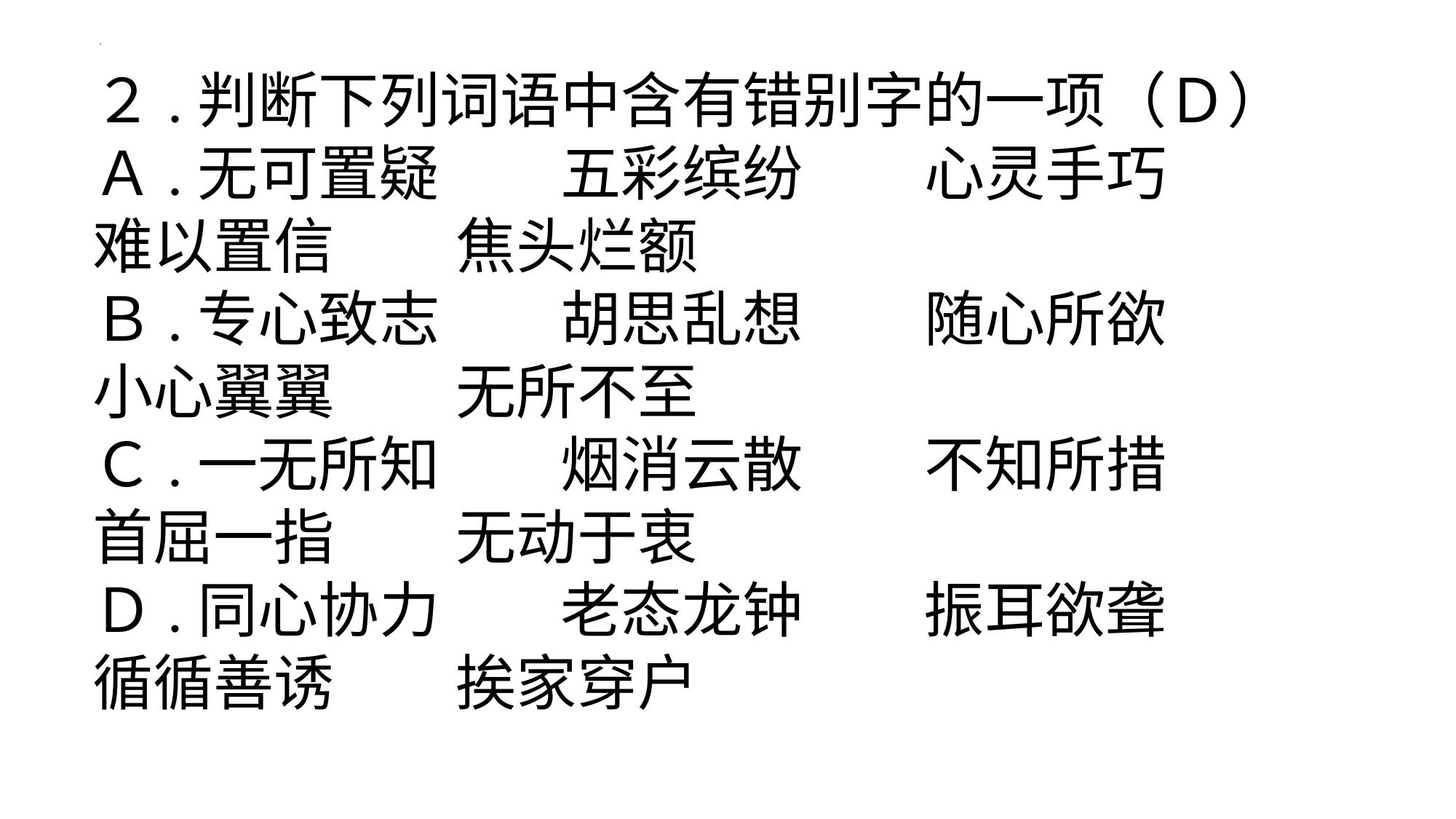

２.判断下列词语中含有错别字的一项（Ｄ）
Ａ.无可置疑　　五彩缤纷　　心灵手巧　　难以置信　　焦头烂额
Ｂ.专心致志　　胡思乱想　　随心所欲　　小心翼翼　　无所不至
Ｃ.一无所知　　烟消云散　　不知所措　　首屈一指　　无动于衷
Ｄ.同心协力　　老态龙钟　　振耳欲聋　　循循善诱　　挨家穿户